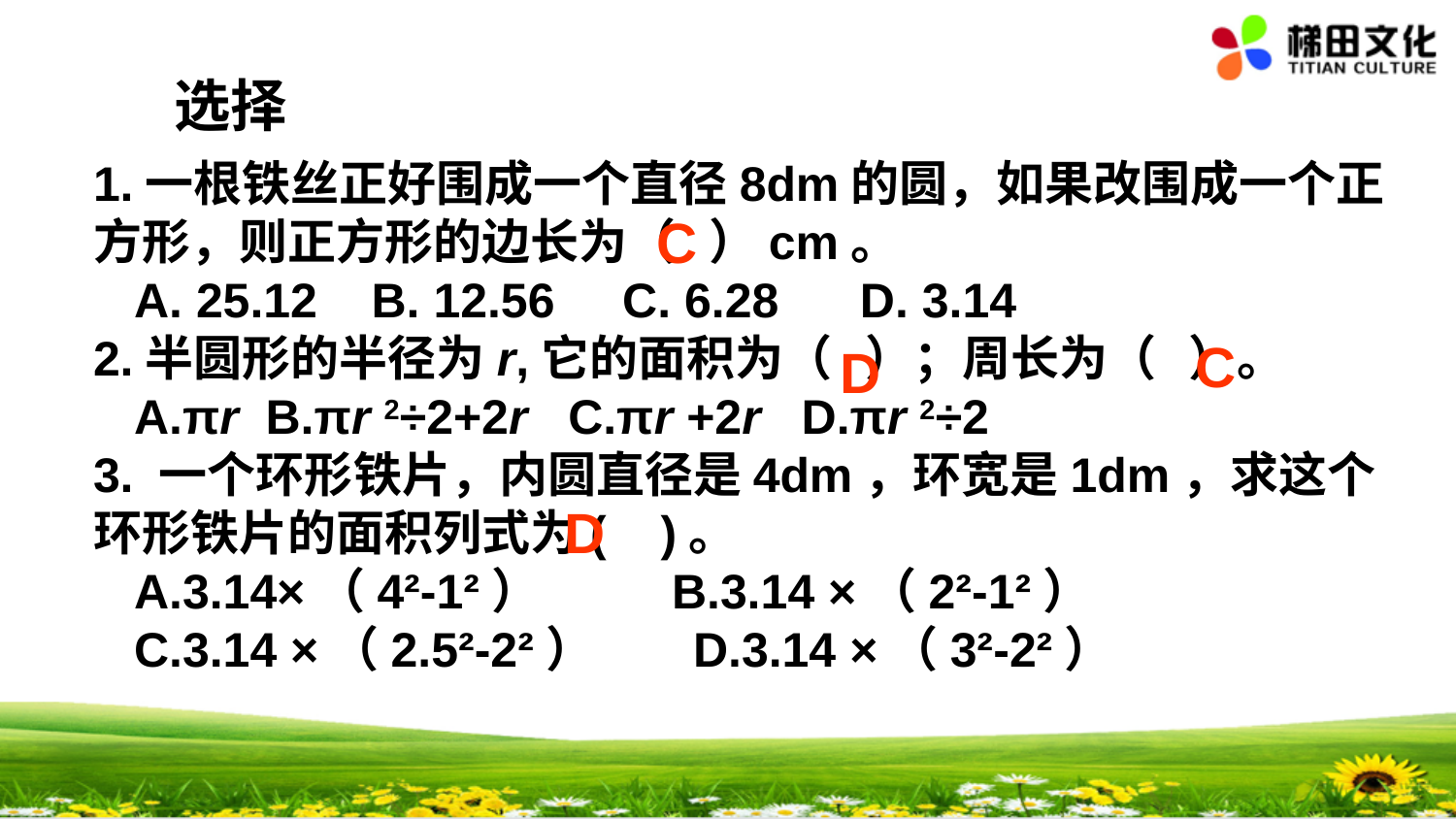

选择
1.一根铁丝正好围成一个直径8dm的圆，如果改围成一个正方形，则正方形的边长为（   ）cm。
   A. 25.12    B. 12.56     C. 6.28      D. 3.14
2.半圆形的半径为r,它的面积为（   ）；周长为（   ）。
   A.πr  B.πr 2÷2+2r   C.πr +2r   D.πr 2÷2
3. 一个环形铁片，内圆直径是4dm，环宽是1dm，求这个环形铁片的面积列式为(    )。
   A.3.14×（4²-1²）           B.3.14 ×（2²-1²）
   C.3.14 ×（2.5²-2²）        D.3.14 ×（3²-2²）
C
C
D
D